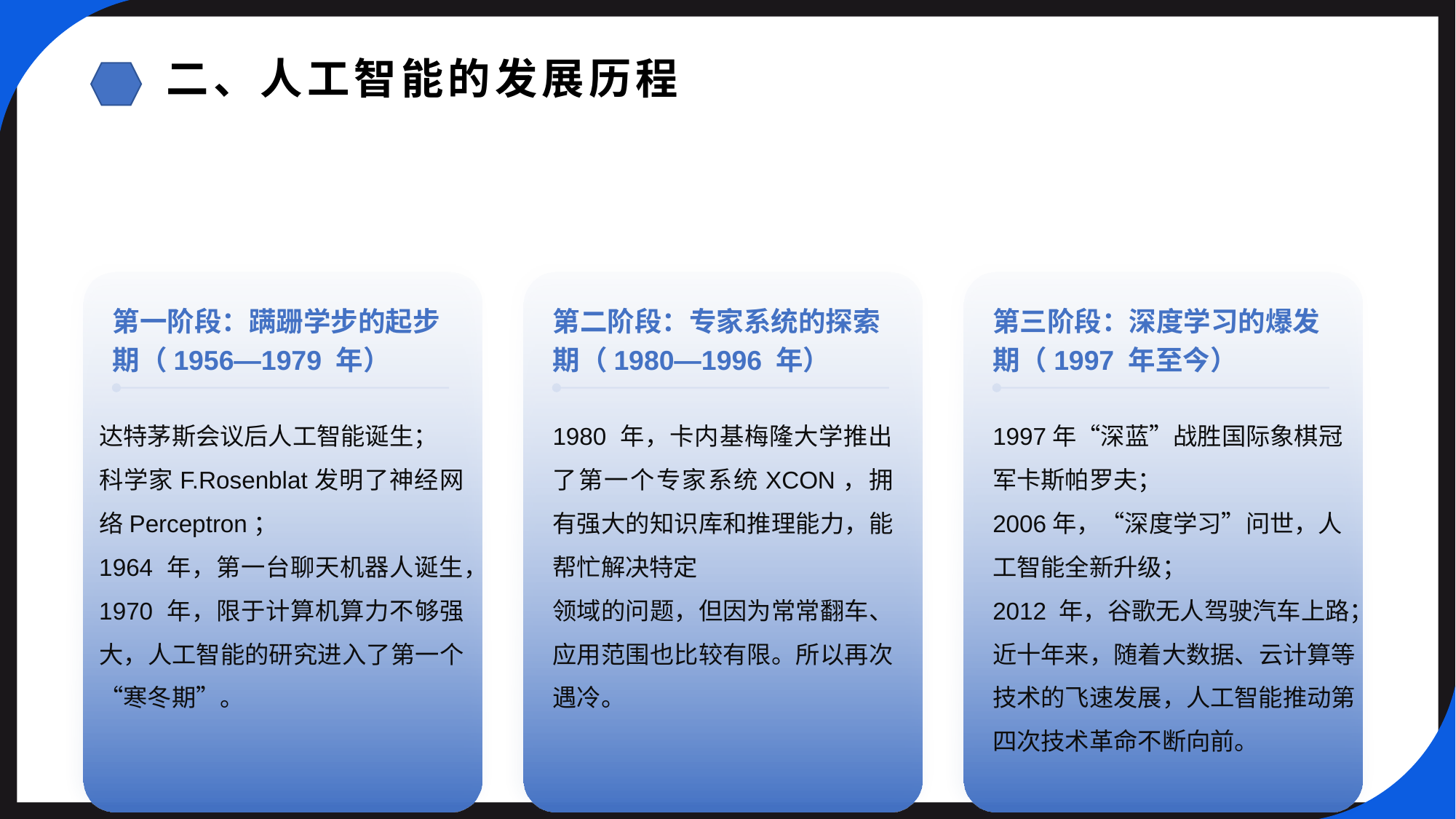

二、人工智能的发展历程

第一阶段：蹒跚学步的起步期（1956—1979 年）
第二阶段：专家系统的探索期（1980—1996 年）
第三阶段：深度学习的爆发期（1997 年至今）
1980 年，卡内基梅隆大学推出了第一个专家系统XCON，拥有强大的知识库和推理能力，能帮忙解决特定
领域的问题，但因为常常翻车、应用范围也比较有限。所以再次遇冷。
达特茅斯会议后人工智能诞生；
科学家F.Rosenblat发明了神经网络Perceptron；
1964 年，第一台聊天机器人诞生，
1970 年，限于计算机算力不够强大，人工智能的研究进入了第一个“寒冬期”。
1997年“深蓝”战胜国际象棋冠军卡斯帕罗夫；
2006年，“深度学习”问世，人工智能全新升级；
2012 年，谷歌无人驾驶汽车上路；
近十年来，随着大数据、云计算等技术的飞速发展，人工智能推动第四次技术革命不断向前。